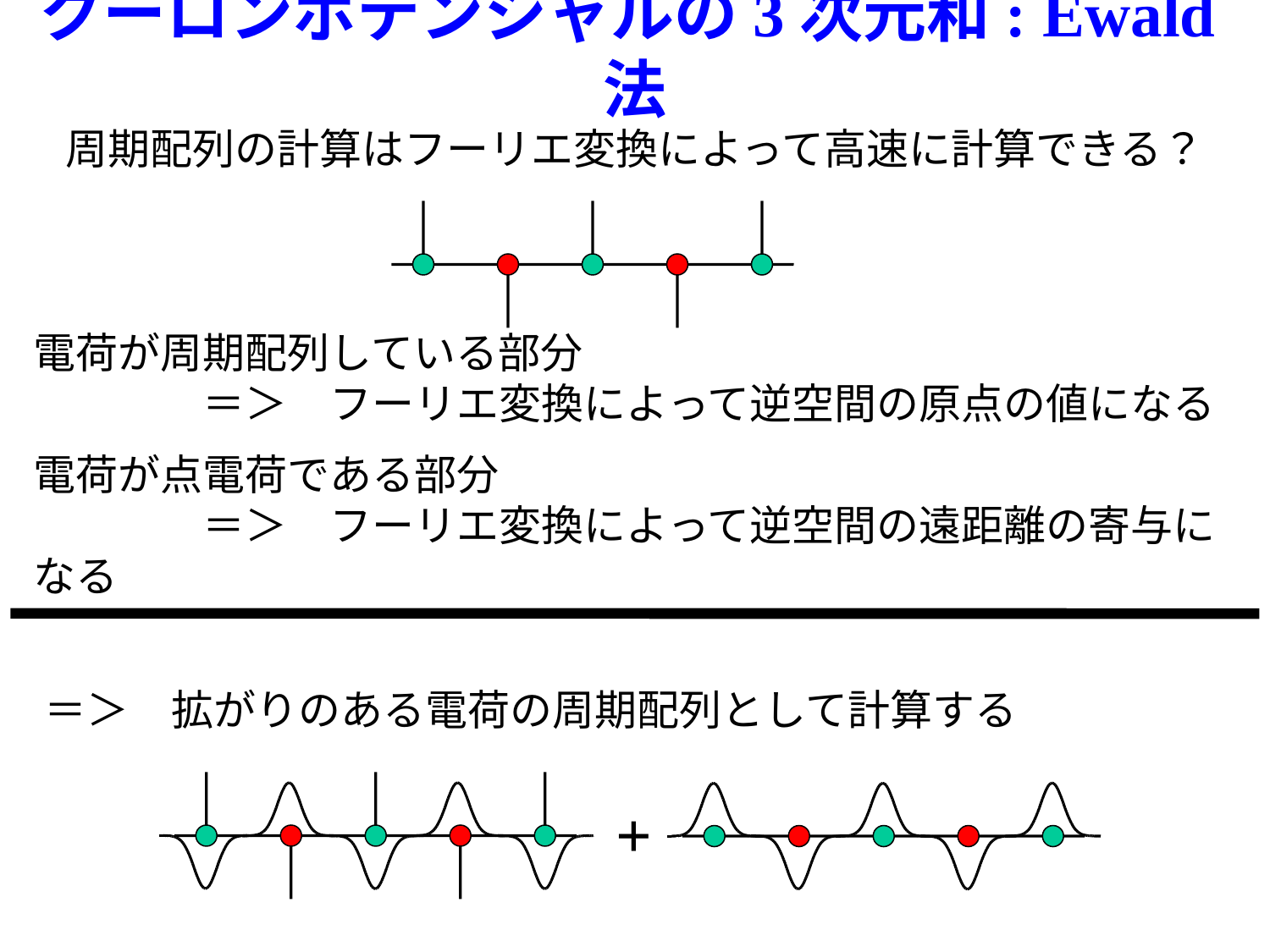

# クーロンポテンシャルの3次元和: Ewald法
周期配列の計算はフーリエ変換によって高速に計算できる？

電荷が周期配列している部分
　　　　＝＞　フーリエ変換によって逆空間の原点の値になる
電荷が点電荷である部分
　　　　＝＞　フーリエ変換によって逆空間の遠距離の寄与になる

＝＞　拡がりのある電荷の周期配列として計算する

+